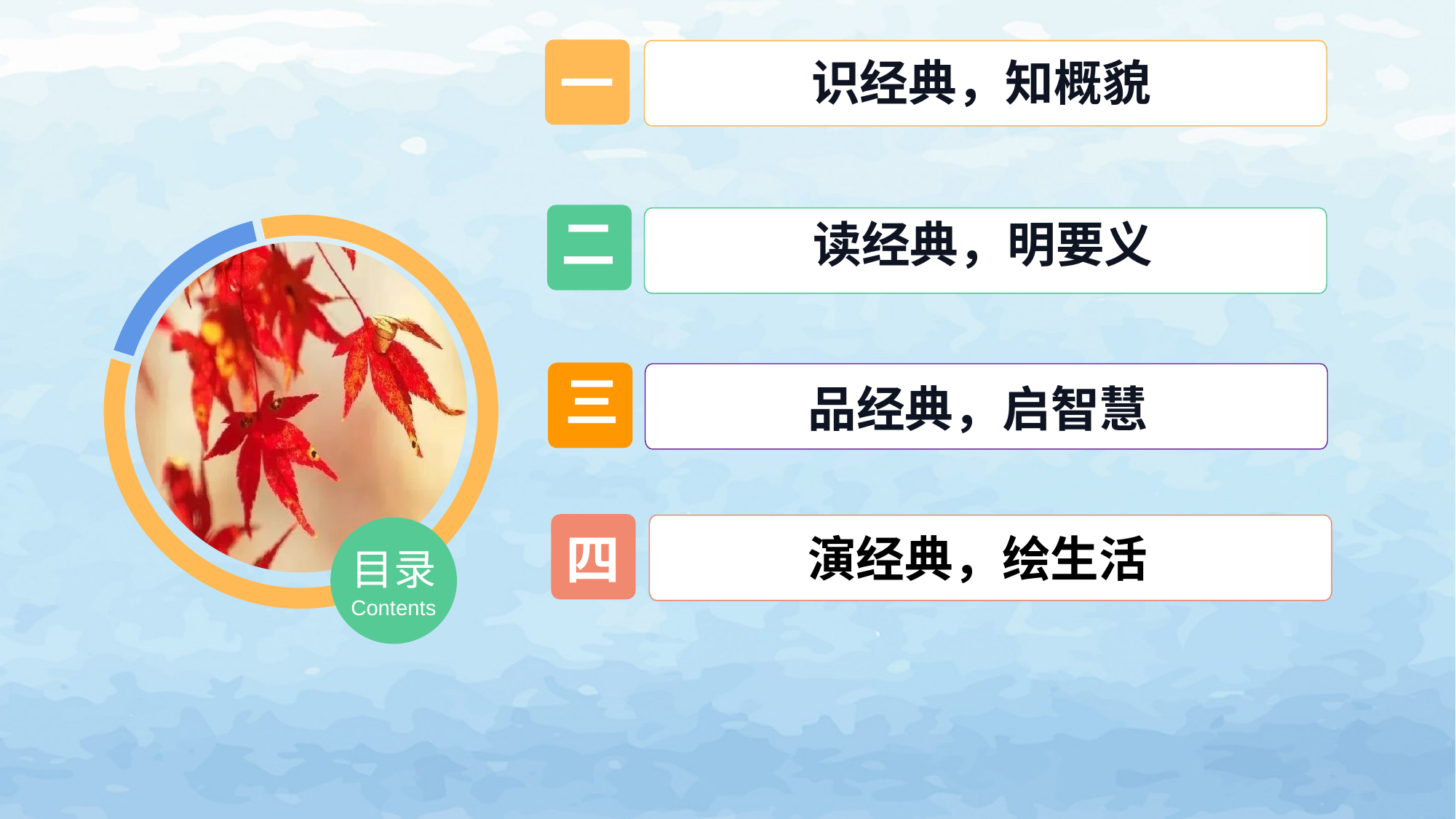

一
识经典，知概貌
二

 读经典，明要义

三

品经典，启智慧

四
演经典，绘生活
目录
Contents